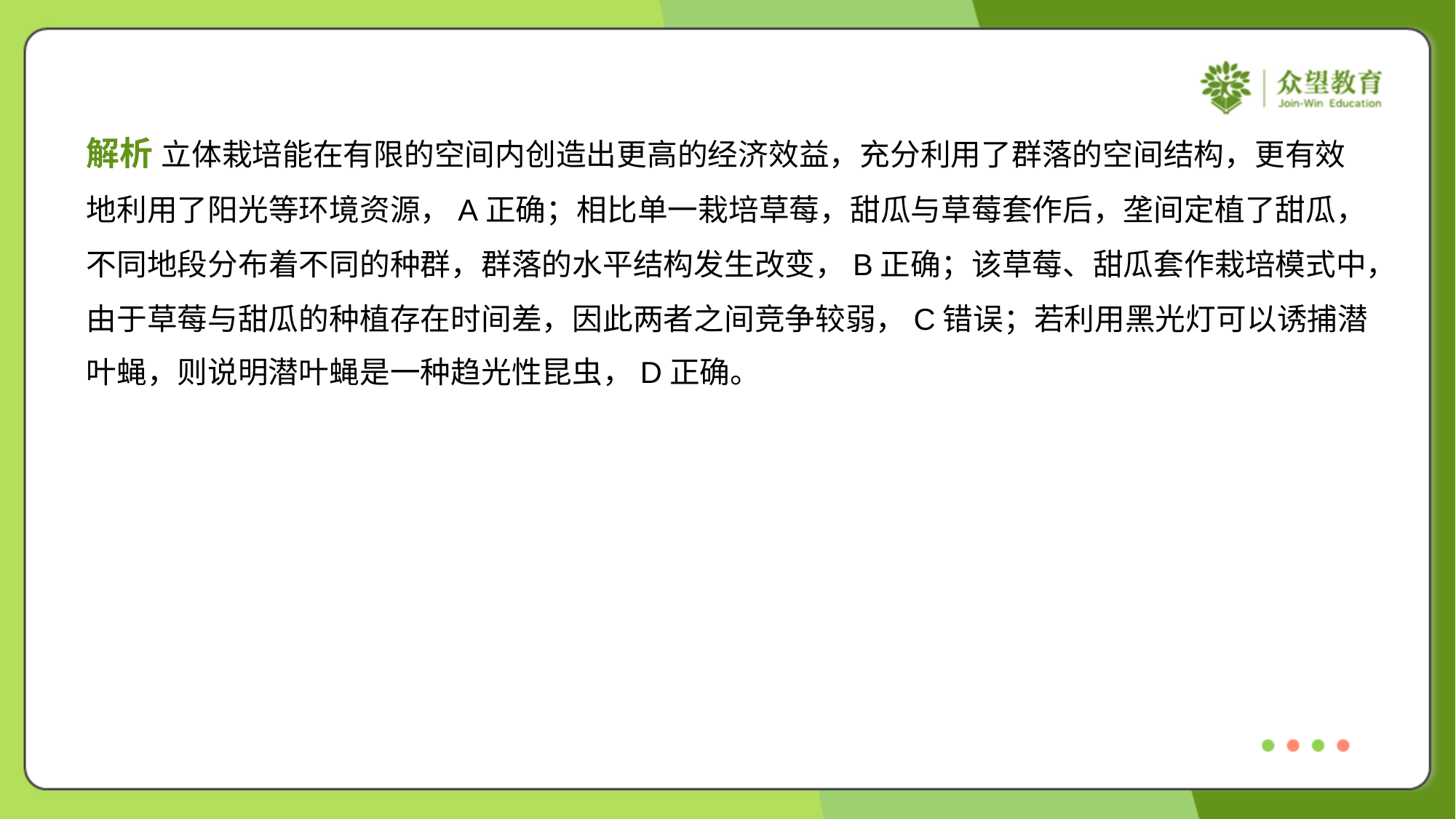

解析 立体栽培能在有限的空间内创造出更高的经济效益，充分利用了群落的空间结构，更有效
地利用了阳光等环境资源，A正确；相比单一栽培草莓，甜瓜与草莓套作后，垄间定植了甜瓜，
不同地段分布着不同的种群，群落的水平结构发生改变，B正确；该草莓、甜瓜套作栽培模式中，
由于草莓与甜瓜的种植存在时间差，因此两者之间竞争较弱，C错误；若利用黑光灯可以诱捕潜
叶蝇，则说明潜叶蝇是一种趋光性昆虫，D正确。